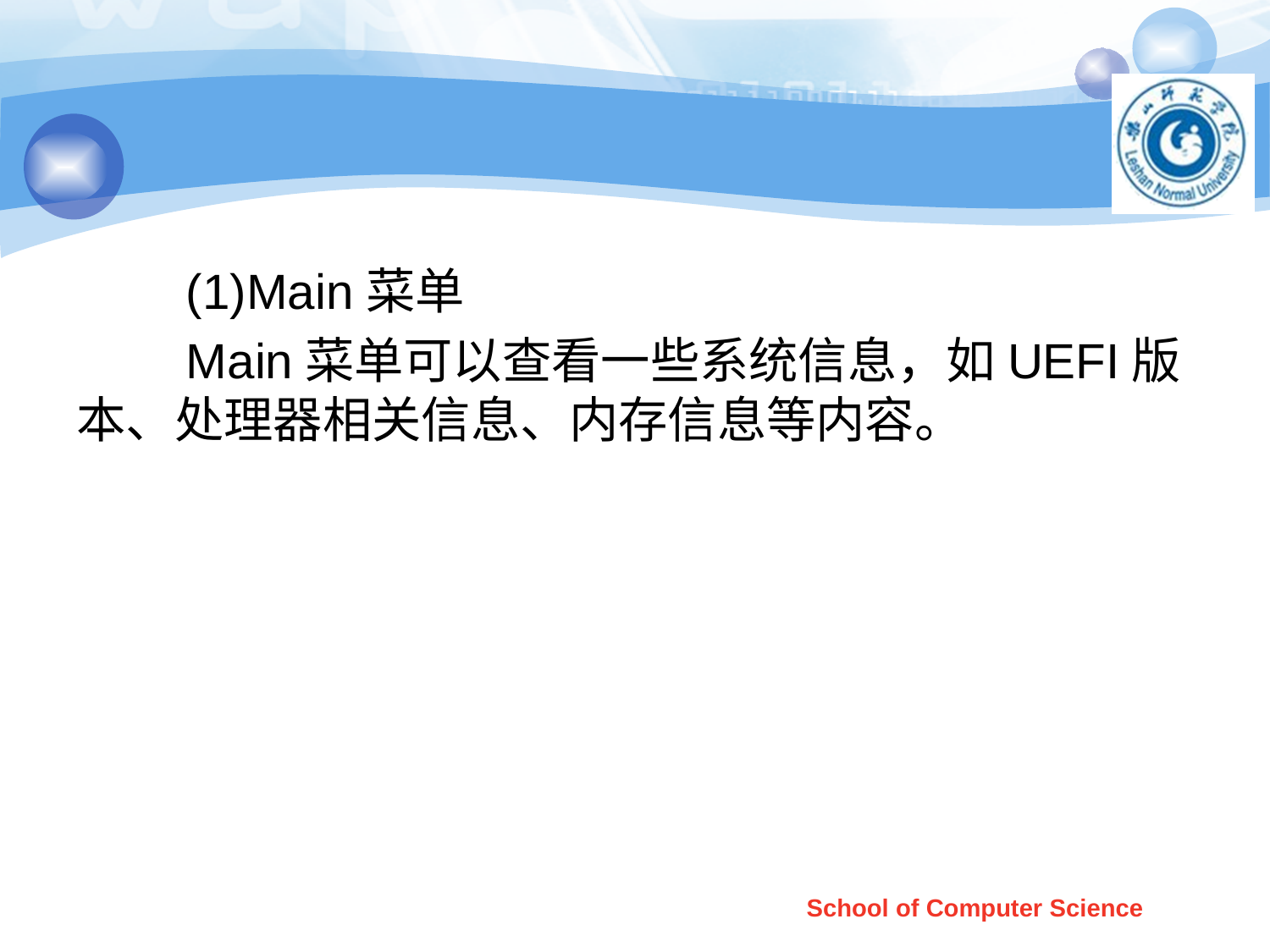

#
        (1)Main菜单
        Main菜单可以查看一些系统信息，如UEFI版本、处理器相关信息、内存信息等内容。

School of Computer Science